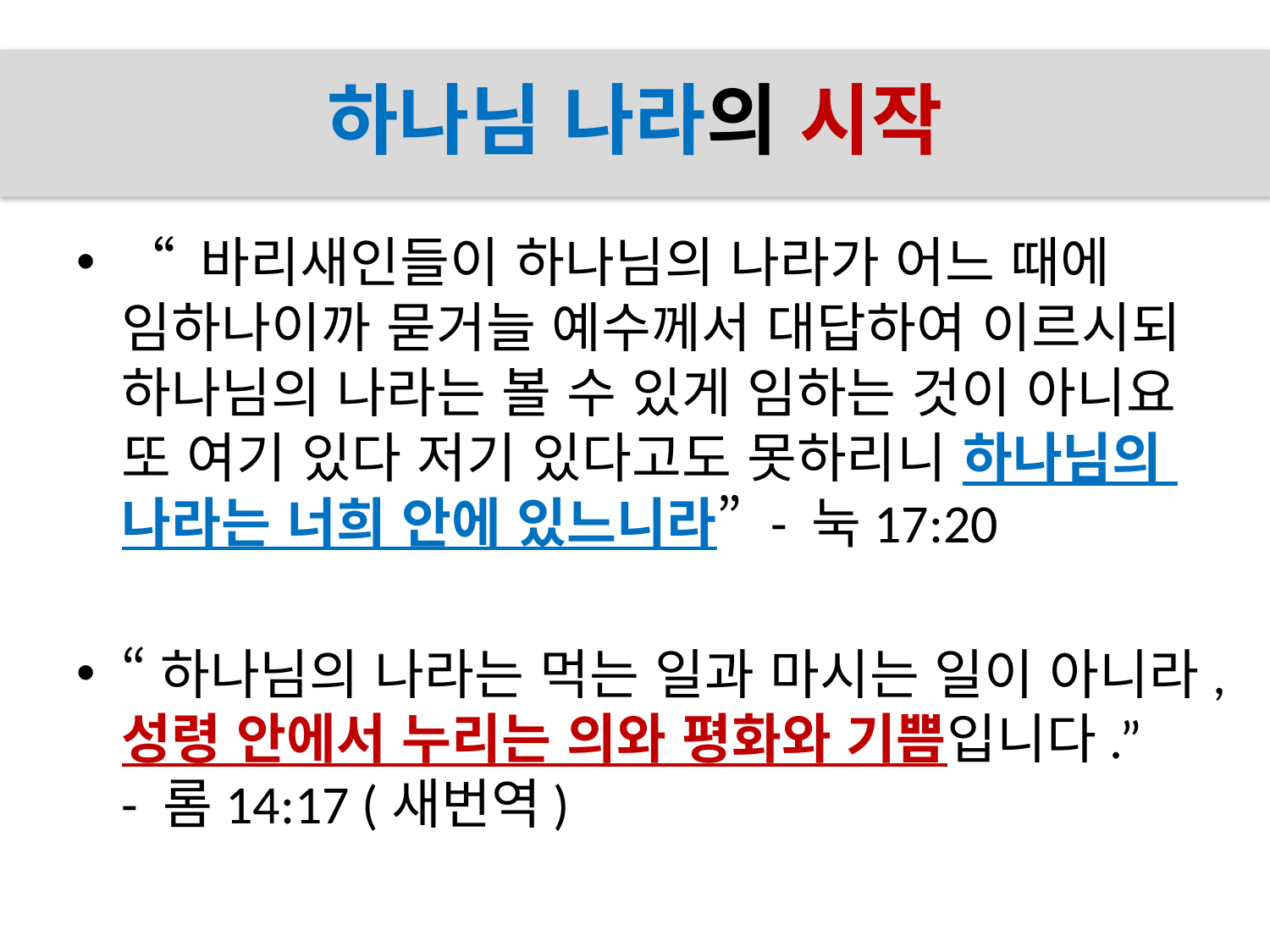

# 하나님 나라의 시작

“ 바리새인들이 하나님의 나라가 어느 때에
임하나이까 묻거늘 예수께서 대답하여 이르시되 
하나님의 나라는 볼 수 있게 임하는 것이 아니요
또 여기 있다 저기 있다고도 못하리니 하나님의
나라는 너희 안에 있느니라” - 눅17:20

“하나님의 나라는 먹는 일과 마시는 일이 아니라, 성령 안에서 누리는 의와 평화와 기쁨입니다.”
- 롬14:17 (새번역)